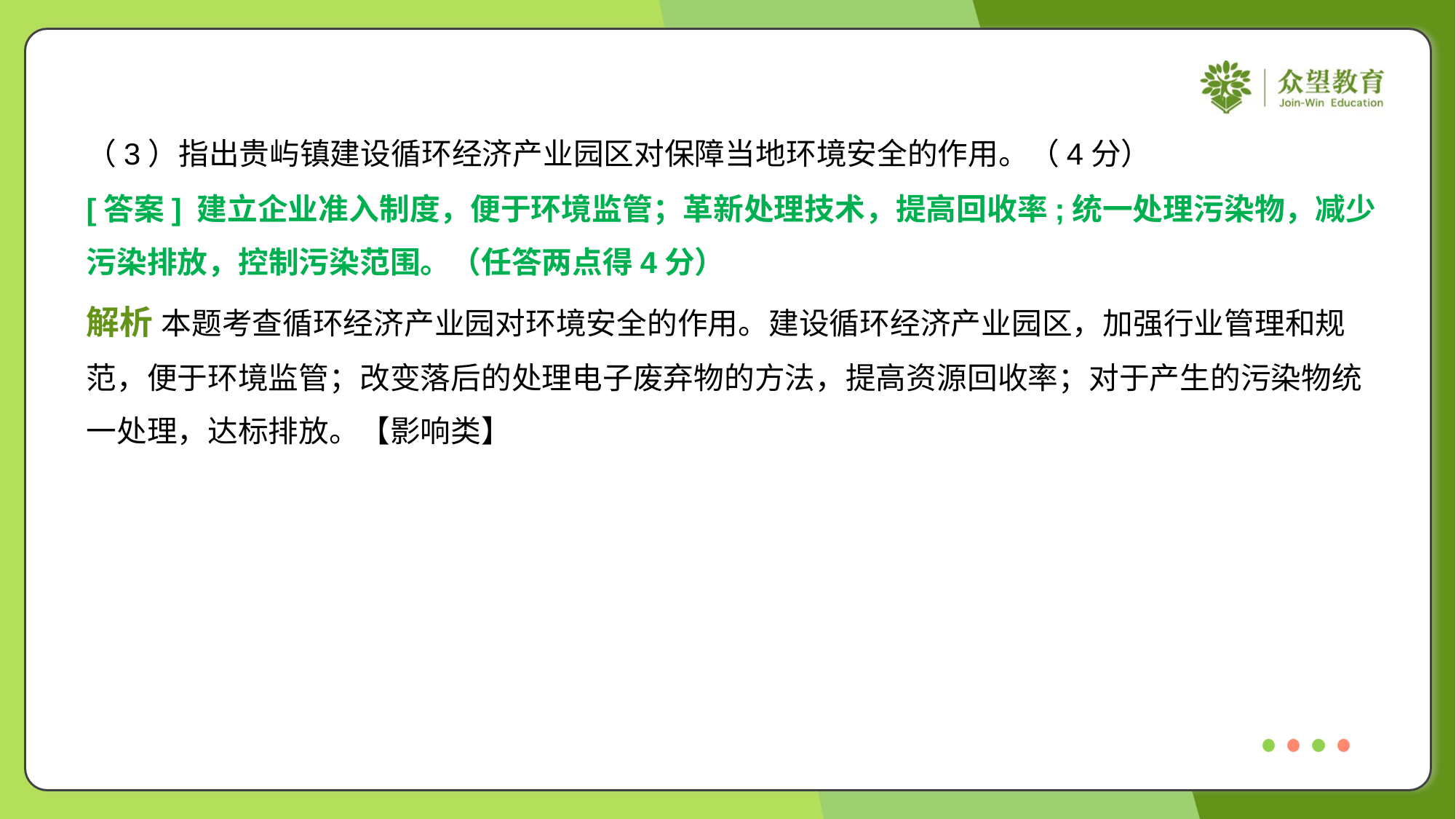

（3）指出贵屿镇建设循环经济产业园区对保障当地环境安全的作用。（4分）
[答案] 建立企业准入制度，便于环境监管；革新处理技术，提高回收率;统一处理污染物，减少
污染排放，控制污染范围。（任答两点得4分）
解析 本题考查循环经济产业园对环境安全的作用。建设循环经济产业园区，加强行业管理和规
范，便于环境监管；改变落后的处理电子废弃物的方法，提高资源回收率；对于产生的污染物统
一处理，达标排放。【影响类】